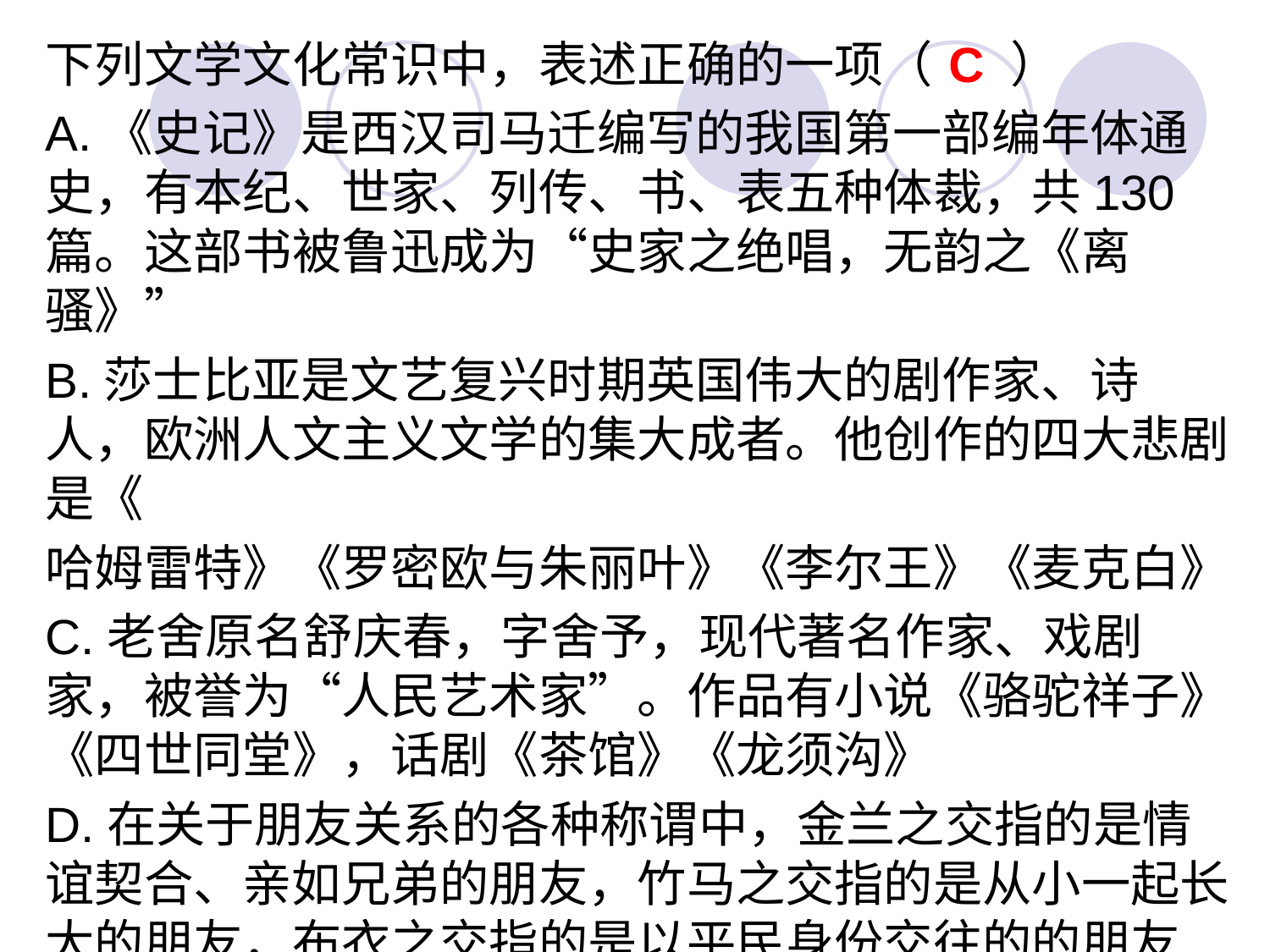

下列文学文化常识中，表述正确的一项（       ）
A.《史记》是西汉司马迁编写的我国第一部编年体通史，有本纪、世家、列传、书、表五种体裁，共130篇。这部书被鲁迅成为“史家之绝唱，无韵之《离骚》”
B.莎士比亚是文艺复兴时期英国伟大的剧作家、诗人，欧洲人文主义文学的集大成者。他创作的四大悲剧是《
哈姆雷特》《罗密欧与朱丽叶》《李尔王》《麦克白》
C.老舍原名舒庆春，字舍予，现代著名作家、戏剧家，被誉为“人民艺术家”。作品有小说《骆驼祥子》《四世同堂》，话剧《茶馆》《龙须沟》
D.在关于朋友关系的各种称谓中，金兰之交指的是情谊契合、亲如兄弟的朋友，竹马之交指的是从小一起长大的朋友，布衣之交指的是以平民身份交往的的朋友

C